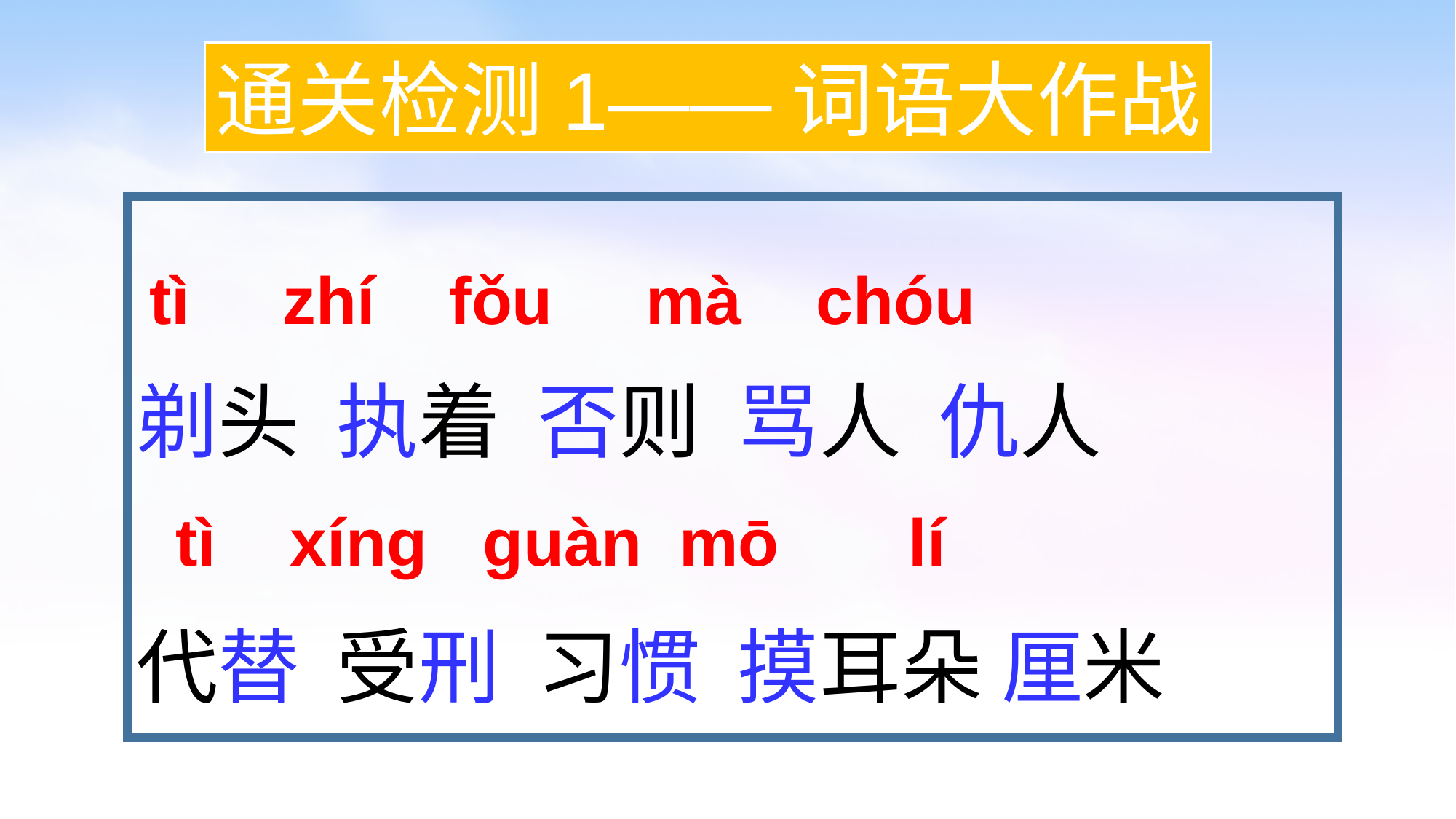

通关检测1——词语大作战

剃头  执着  否则  骂人  仇人
代替  受刑  习惯  摸耳朵 厘米
tì     zhí    fǒu     mà    chóu
    tì    xíng   guàn  mō       lí